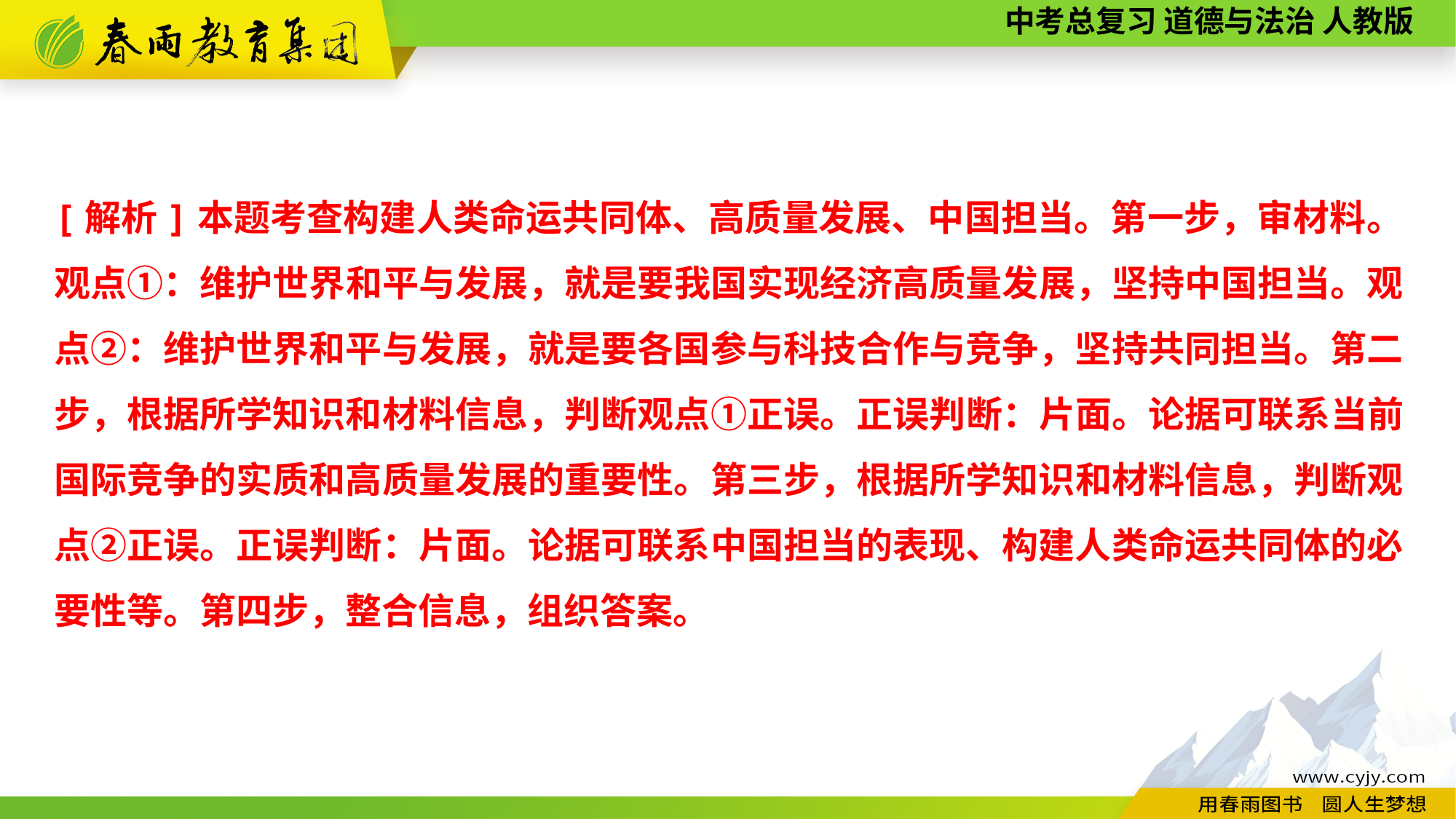

[解析]本题考查构建人类命运共同体、高质量发展、中国担当。第一步，审材料。观点①：维护世界和平与发展，就是要我国实现经济高质量发展，坚持中国担当。观点②：维护世界和平与发展，就是要各国参与科技合作与竞争，坚持共同担当。第二步，根据所学知识和材料信息，判断观点①正误。正误判断：片面。论据可联系当前国际竞争的实质和高质量发展的重要性。第三步，根据所学知识和材料信息，判断观点②正误。正误判断：片面。论据可联系中国担当的表现、构建人类命运共同体的必要性等。第四步，整合信息，组织答案。